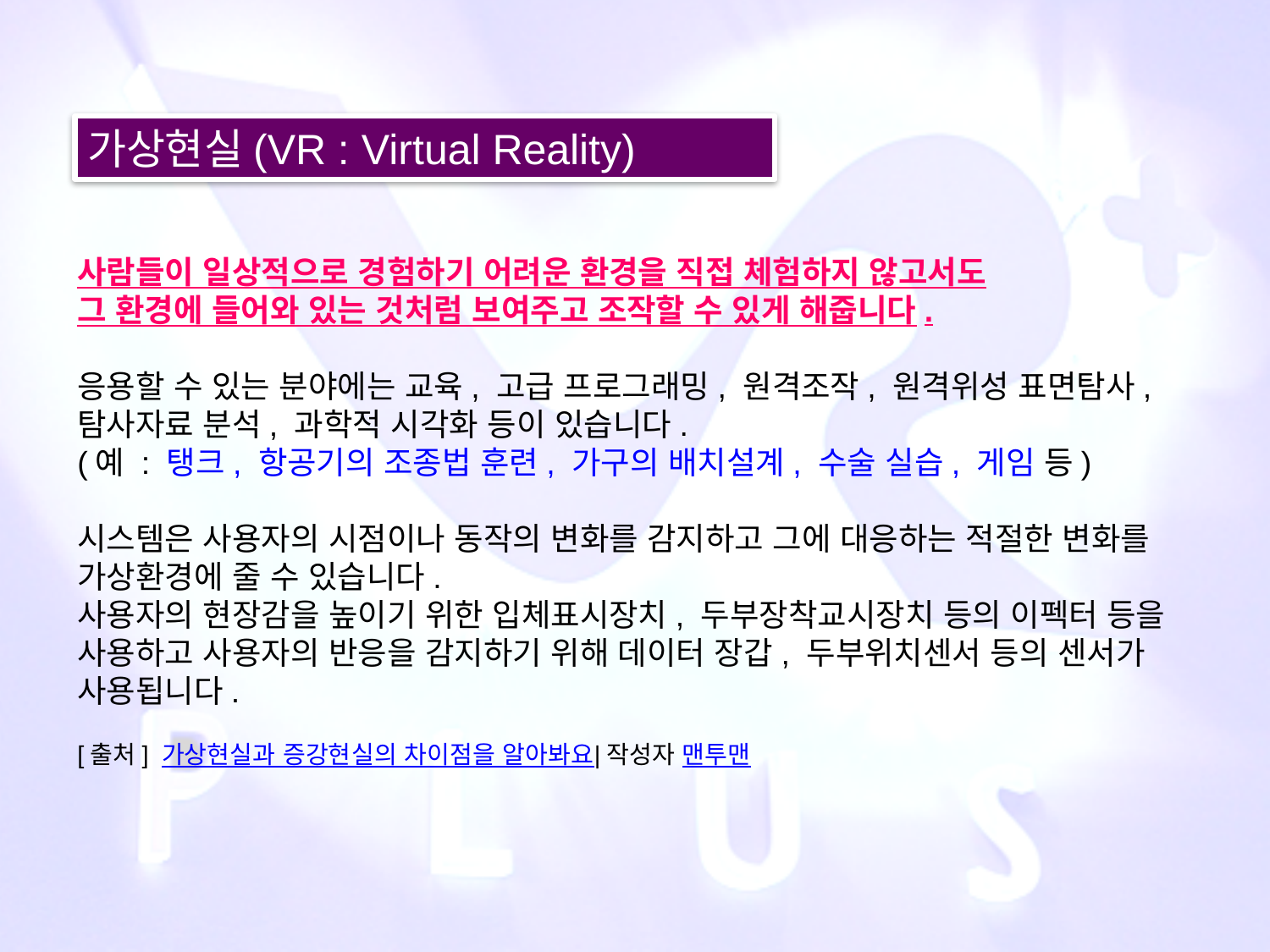

가상현실(VR : Virtual Reality)
사람들이 일상적으로 경험하기 어려운 환경을 직접 체험하지 않고서도​
그 환경에 들어와 있는 것처럼 보여주고 조작할 수 있게 해줍니다.
​
응용할 수 있는 분야에는 교육, 고급 프로그래밍, 원격조작, 원격위성 표면탐사, 탐사자료 분석, 과학적 시각화 등이 있습니다.
(예 : 탱크, 항공기의 조종법 훈련, 가구의 배치설계, 수술 실습, 게임 등)
​
시스템은 사용자의 시점이나 동작의 변화를 감지하고 그에 대응하는 적절한 변화를 가상환경에 줄 수 있습니다.
사용자의 현장감을 높이기 위한 입체표시장치, 두부장착교시장치 등의 이펙터 등을 사용하고 사용자의 반응을 감지하기 위해 데이터 장갑, 두부위치센서 등의 센서가 사용됩니다.

[출처] 가상현실과 증강현실의 차이점을 알아봐요|작성자 맨투맨